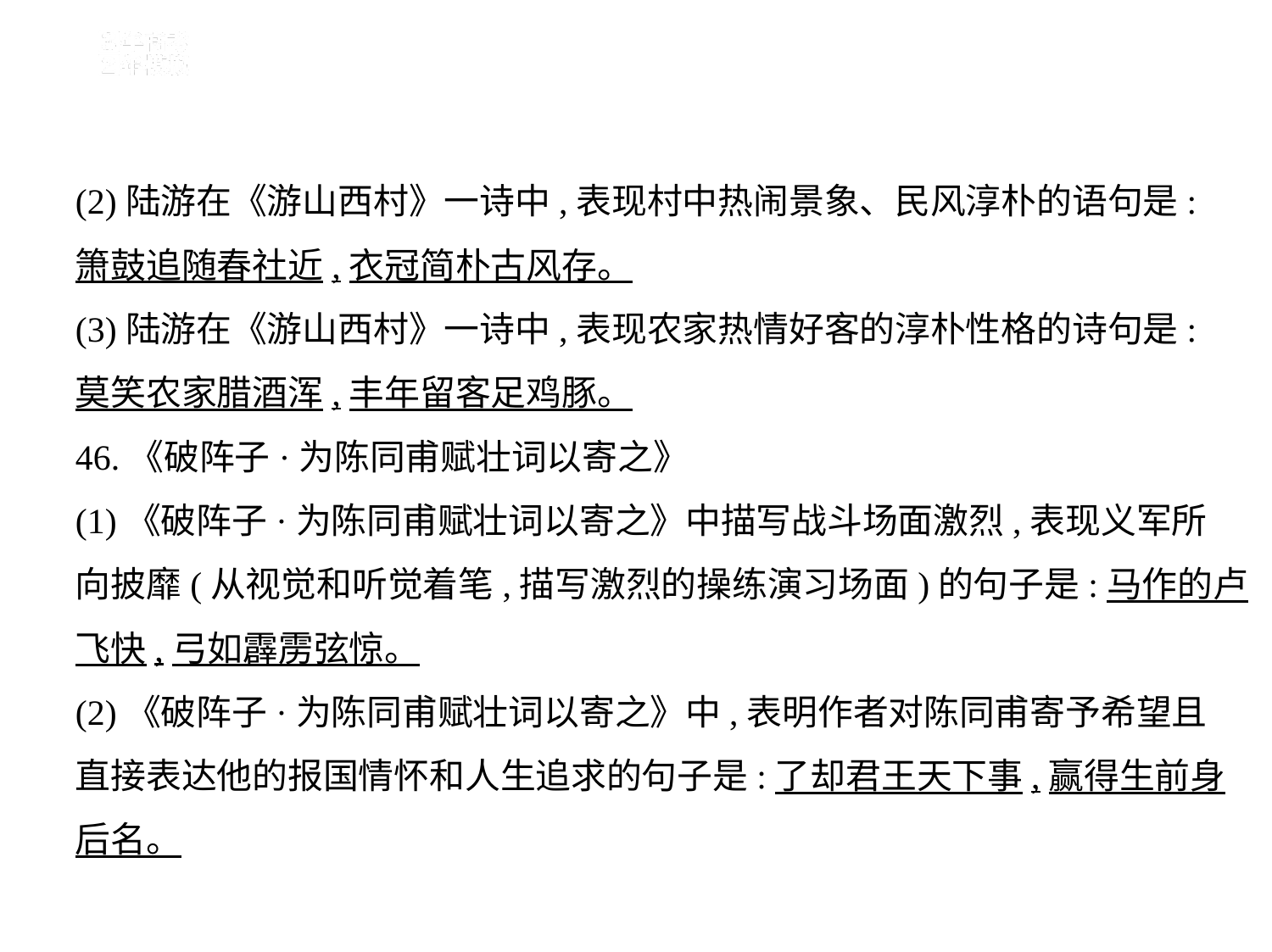

(2)陆游在《游山西村》一诗中,表现村中热闹景象、民风淳朴的语句是:
箫鼓追随春社近,衣冠简朴古风存。
(3)陆游在《游山西村》一诗中,表现农家热情好客的淳朴性格的诗句是:
莫笑农家腊酒浑,丰年留客足鸡豚。
46.《破阵子·为陈同甫赋壮词以寄之》
(1)《破阵子·为陈同甫赋壮词以寄之》中描写战斗场面激烈,表现义军所
向披靡(从视觉和听觉着笔,描写激烈的操练演习场面)的句子是:马作的卢
飞快,弓如霹雳弦惊。
(2)《破阵子·为陈同甫赋壮词以寄之》中,表明作者对陈同甫寄予希望且
直接表达他的报国情怀和人生追求的句子是:了却君王天下事,赢得生前身
后名。